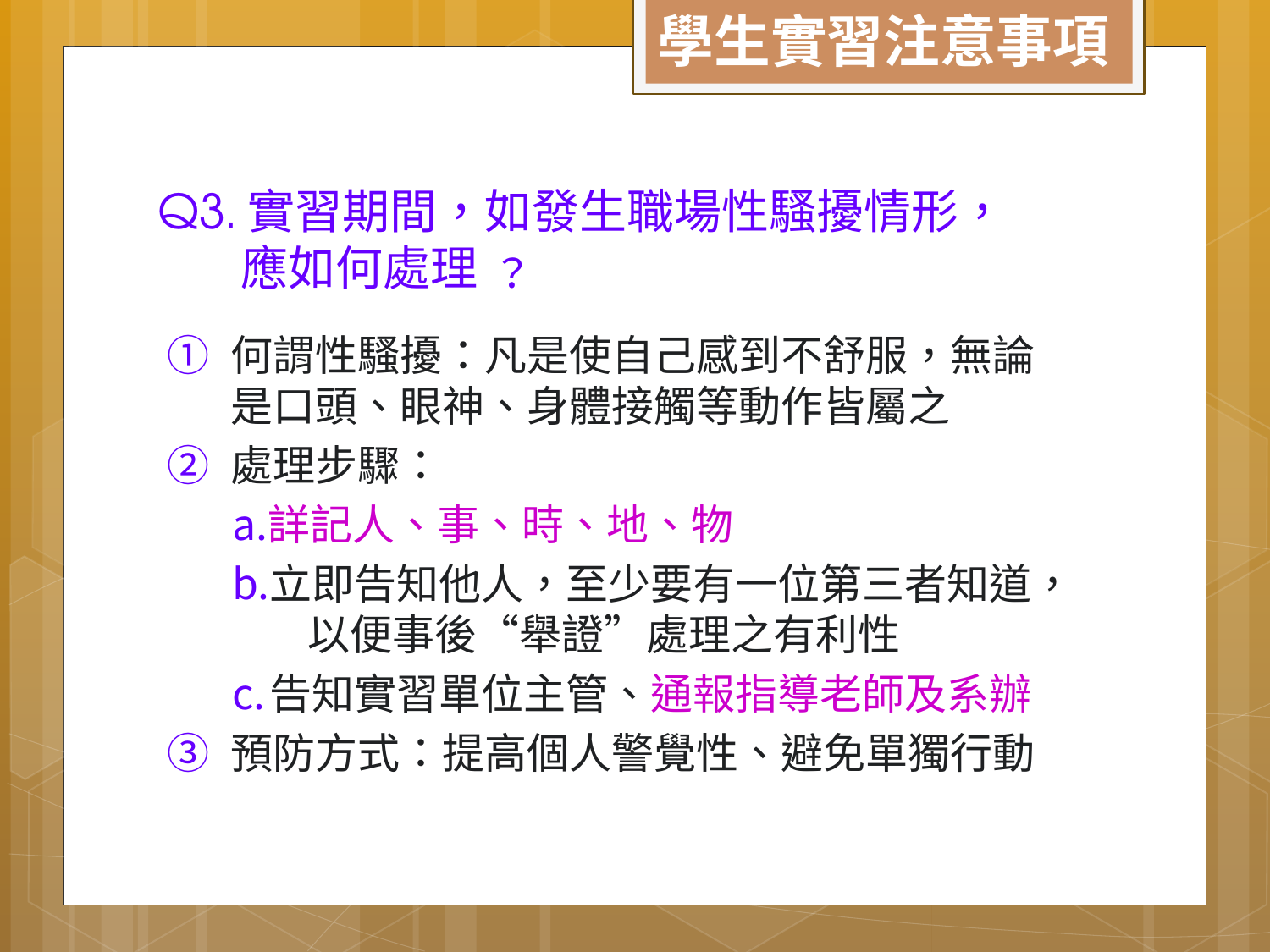

# Q3.實習期間，如發生職場性騷擾情形， 應如何處理 ﹖
何謂性騷擾：凡是使自己感到不舒服，無論是口頭、眼神、身體接觸等動作皆屬之
處理步驟：
詳記人、事、時、地、物
立即告知他人，至少要有一位第三者知道，    以便事後“舉證”處理之有利性
告知實習單位主管、通報指導老師及系辦
預防方式：提高個人警覺性、避免單獨行動